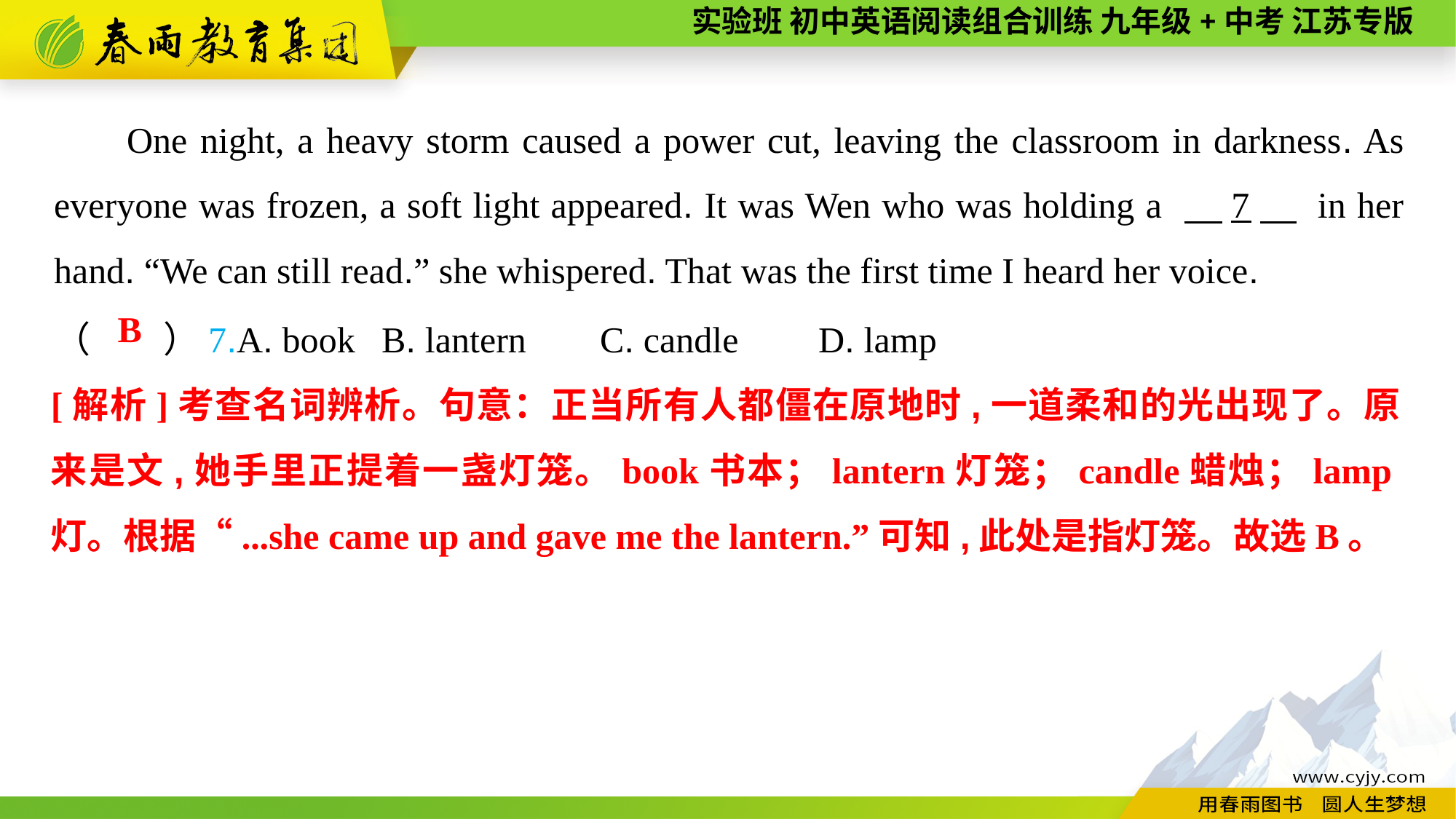

One night, a heavy storm caused a power cut, leaving the classroom in darkness. As everyone was frozen, a soft light appeared. It was Wen who was holding a 　7　 in her hand. “We can still read.” she whispered. That was the first time I heard her voice.
（　　）7.A. book	B. lantern	C. candle	D. lamp
B
[解析]考查名词辨析。句意：正当所有人都僵在原地时,一道柔和的光出现了。原来是文,她手里正提着一盏灯笼。book书本；lantern灯笼；candle蜡烛；lamp灯。根据“...she came up and gave me the lantern.”可知,此处是指灯笼。故选B。